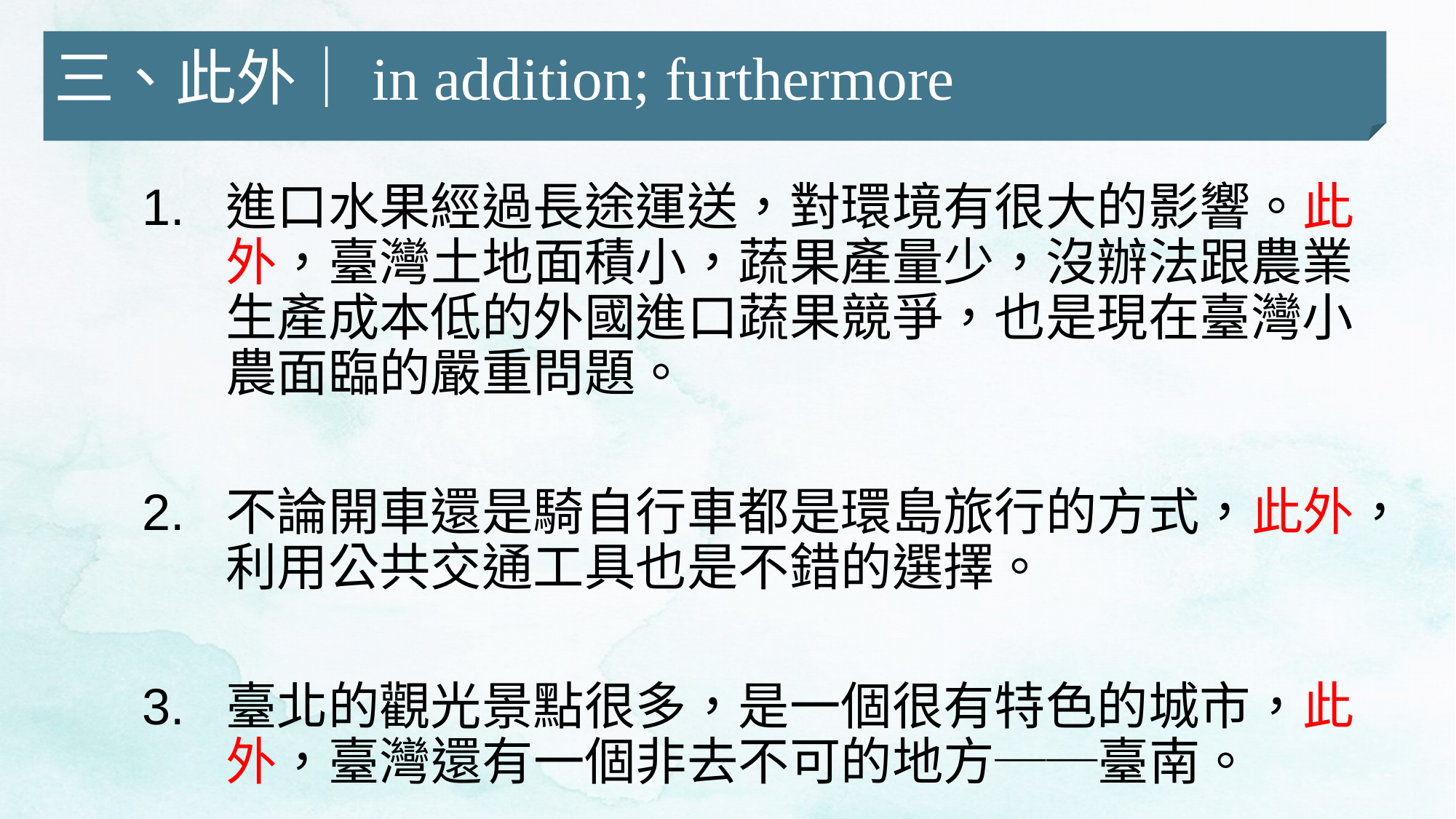

三、此外｜in addition; furthermore
進口水果經過長途運送，對環境有很大的影響。此外，臺灣土地面積小，蔬果產量少，沒辦法跟農業生產成本低的外國進口蔬果競爭，也是現在臺灣小農面臨的嚴重問題。

不論開車還是騎自行車都是環島旅行的方式，此外，利用公共交通工具也是不錯的選擇。

臺北的觀光景點很多，是一個很有特色的城市，此外，臺灣還有一個非去不可的地方──臺南。